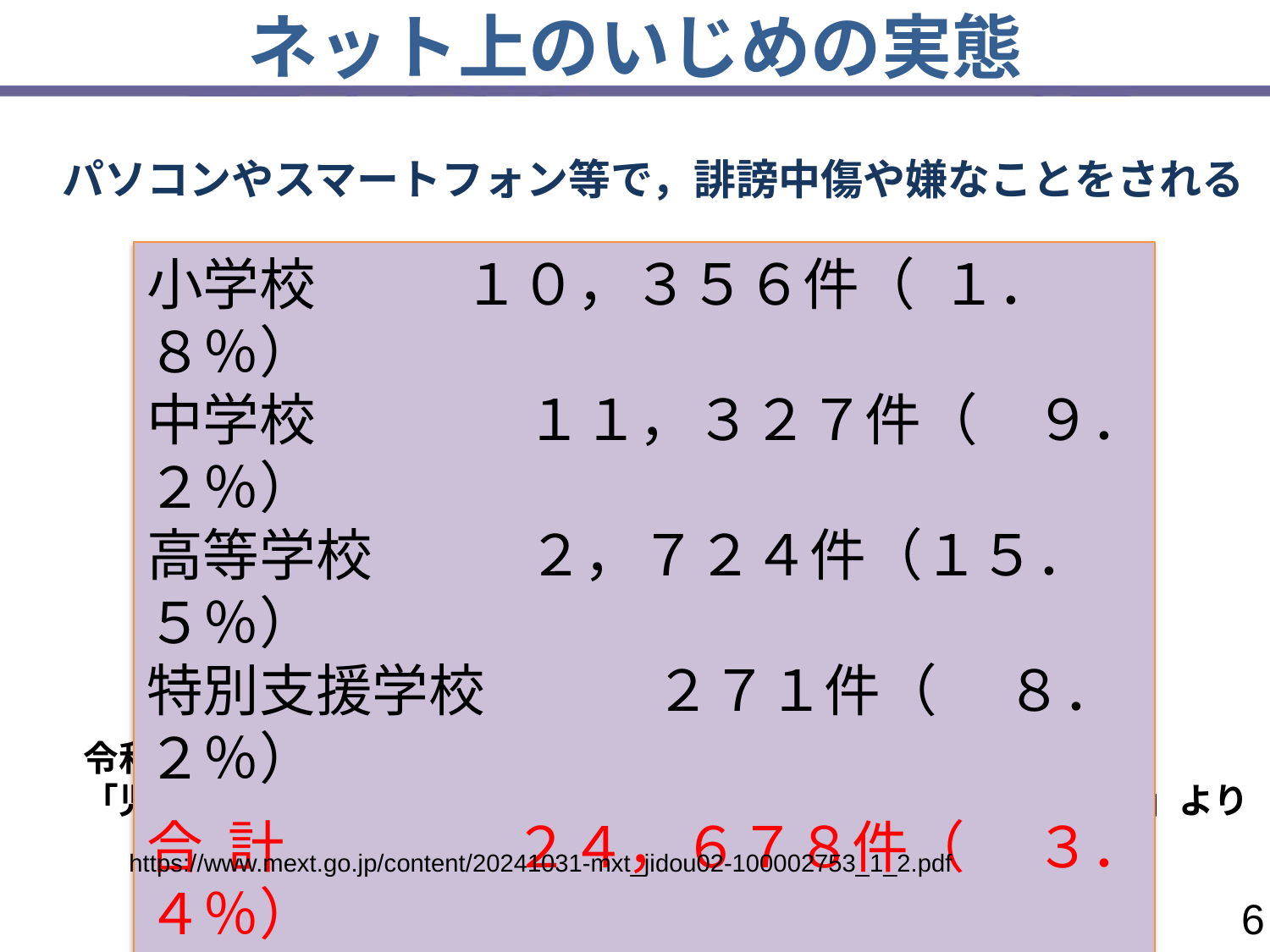

ネット上のいじめの実態
パソコンやスマートフォン等で，誹謗中傷や嫌なことをされる
小学校	     １０，３５６件（  １．８％）
中学校	　　 １１，３２７件（　９．２％）
高等学校		２，７２４件（１５．５％）
特別支援学校　　　２７１件（　 ８．２％）

合  計	　　２４，６７８件（　 ３．４％）

　　　（　　）内は認知件数全体に対する割合
令和５年度　文部科学省
「児童生徒の問題行動・不登校等生徒指導上の諸課題に関する調査」より
https://www.mext.go.jp/content/20241031-mxt_jidou02-100002753_1_2.pdf
6